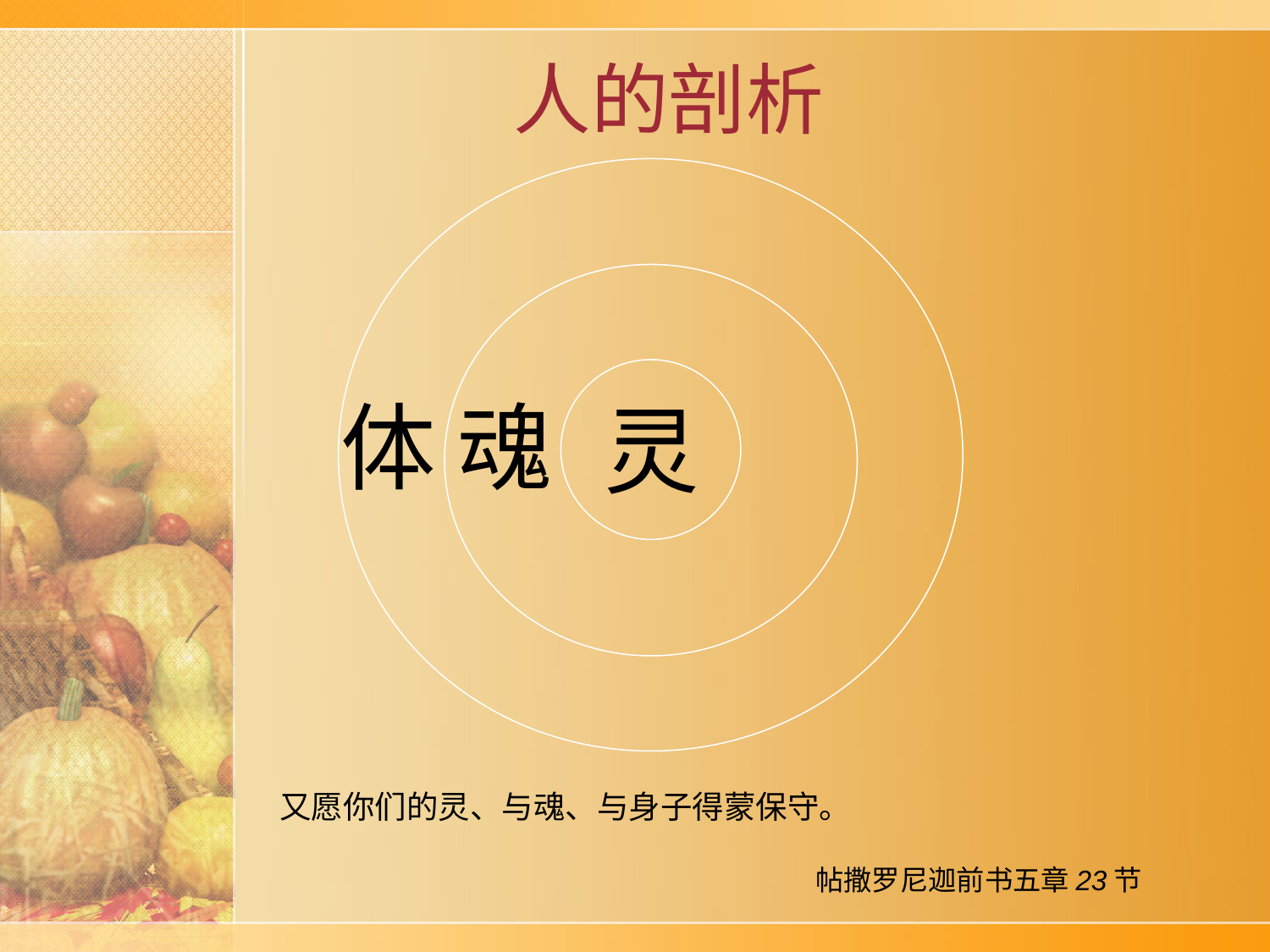

人的剖析

体

魂

灵
   又愿你们的灵、与魂、与身子得蒙保守。
帖撒罗尼迦前书五章23节